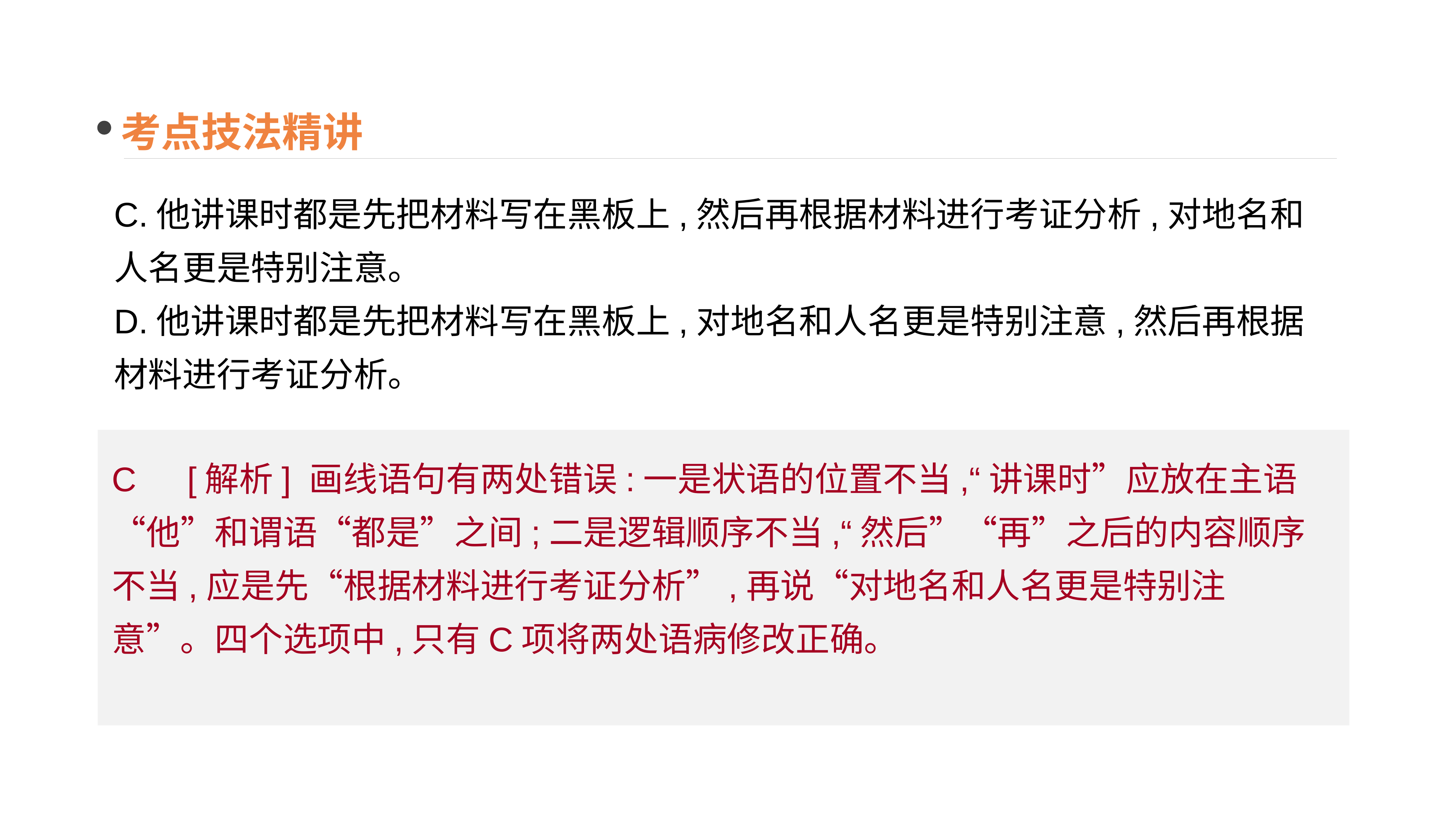

考点技法精讲

C.他讲课时都是先把材料写在黑板上,然后再根据材料进行考证分析,对地名和人名更是特别注意。
D.他讲课时都是先把材料写在黑板上,对地名和人名更是特别注意,然后再根据材料进行考证分析。

C　[解析] 画线语句有两处错误:一是状语的位置不当,“讲课时”应放在主语“他”和谓语“都是”之间;二是逻辑顺序不当,“然后”“再”之后的内容顺序不当,应是先“根据材料进行考证分析”,再说“对地名和人名更是特别注意”。四个选项中,只有C项将两处语病修改正确。